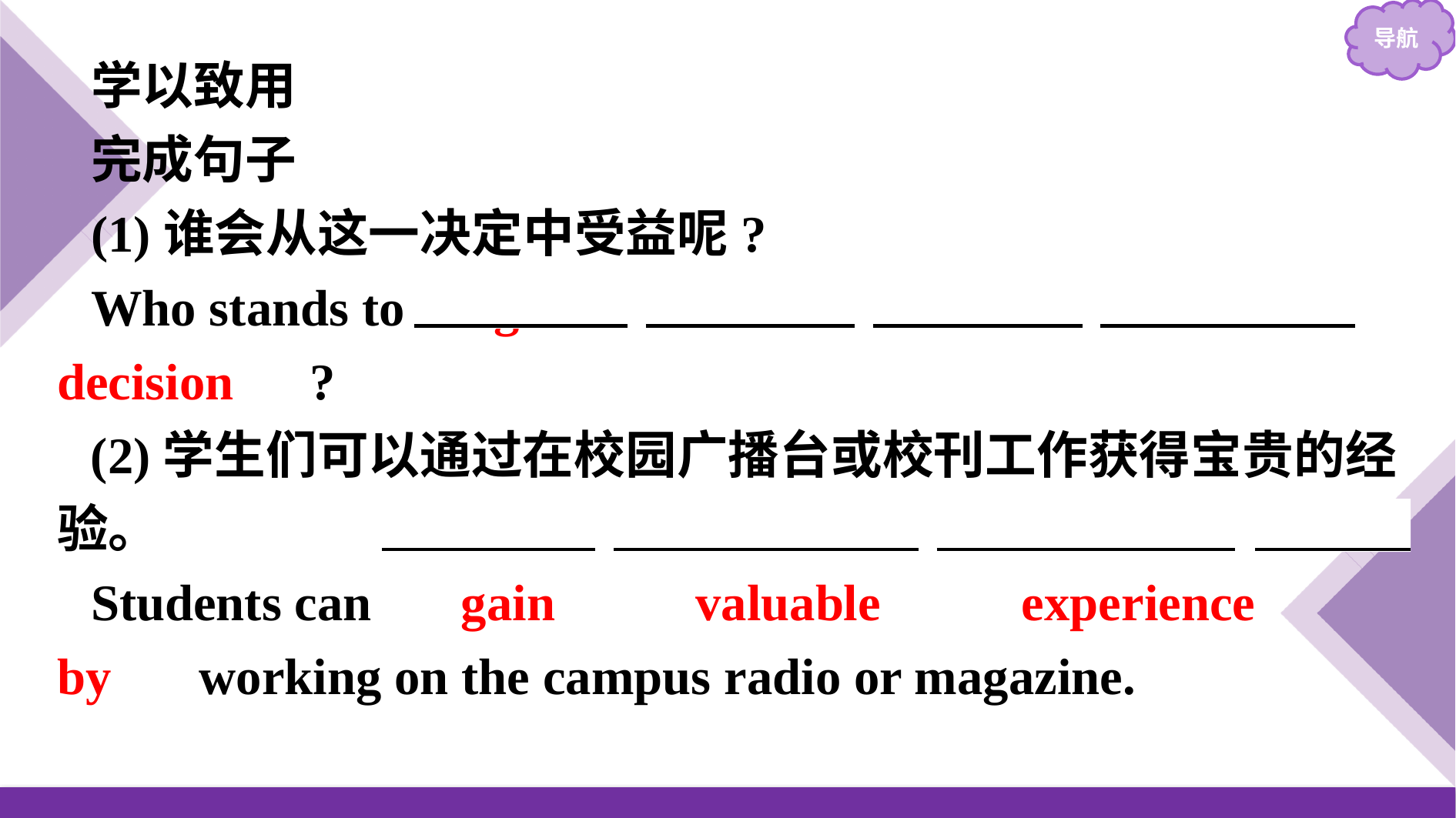

学以致用
完成句子
(1)谁会从这一决定中受益呢?
Who stands to 　gain　 　from　 　this　 　decision　?
(2)学生们可以通过在校园广播台或校刊工作获得宝贵的经验。
Students can 　gain　 　valuable　 　experience　 　by　 working on the campus radio or magazine.